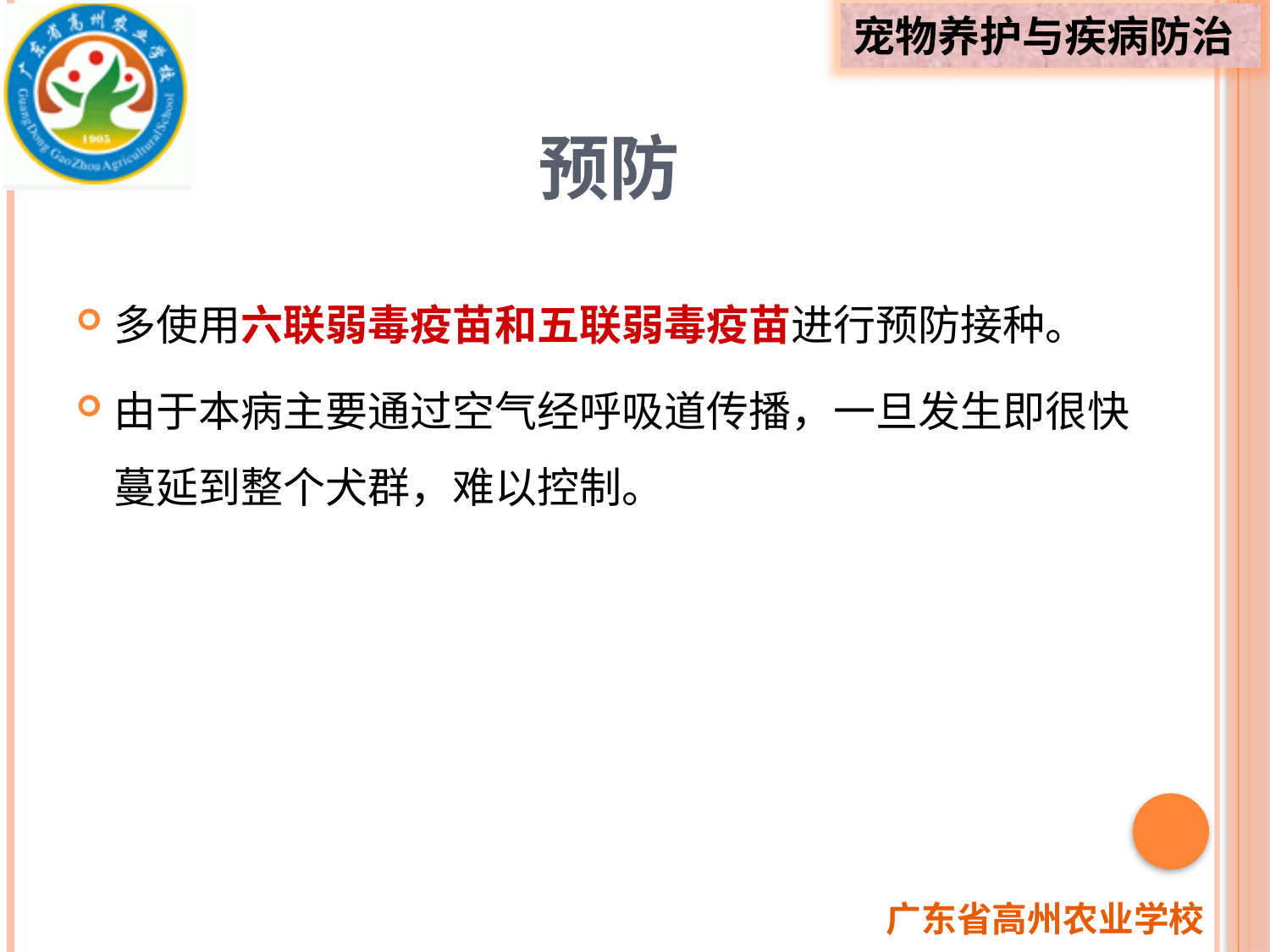

# 预防
多使用六联弱毒疫苗和五联弱毒疫苗进行预防接种。
由于本病主要通过空气经呼吸道传播，一旦发生即很快蔓延到整个犬群，难以控制。